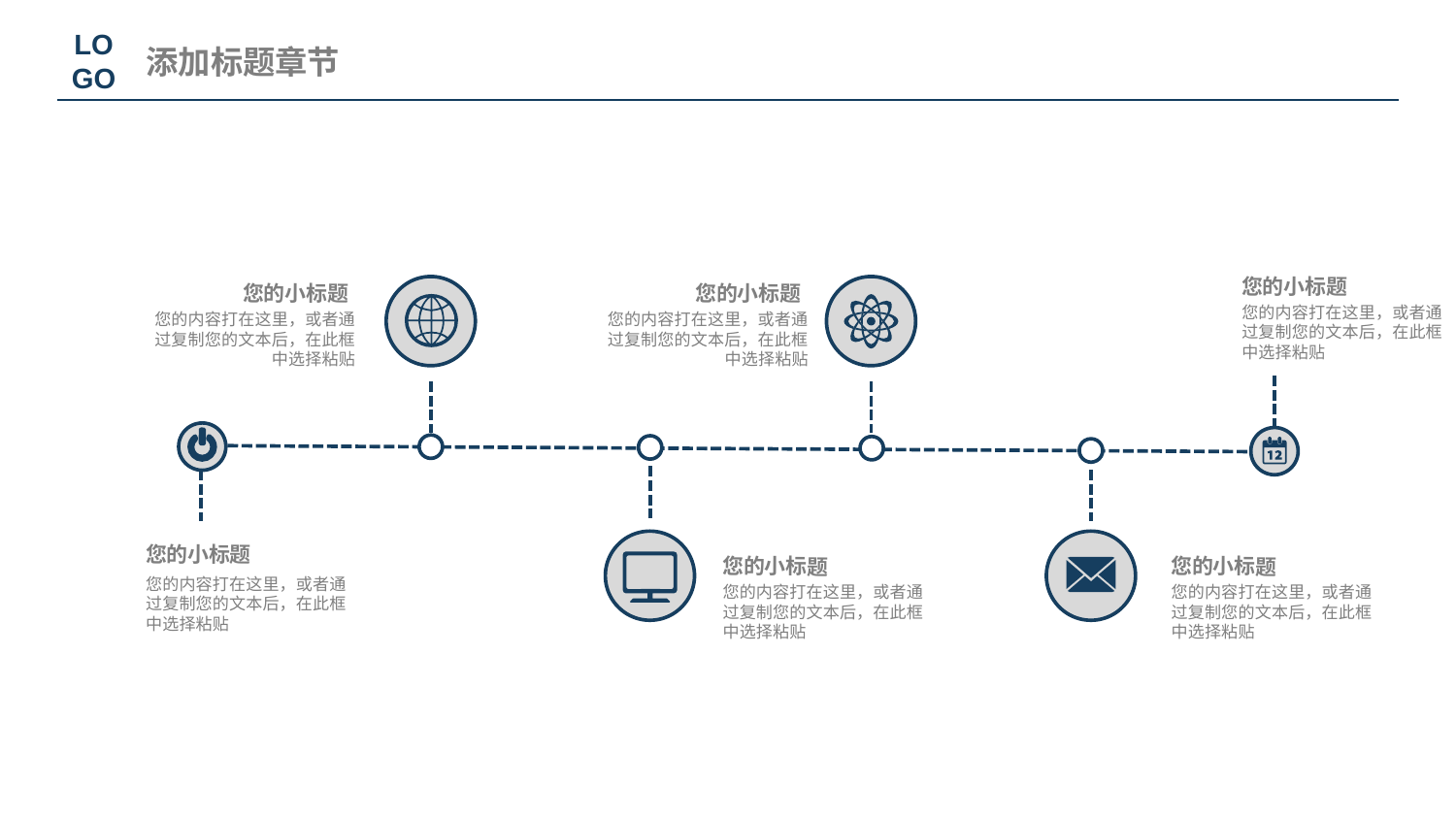

LO
GO
添加标题章节
您的小标题
您的小标题
您的小标题

您的内容打在这里，或者通过复制您的文本后，在此框中选择粘贴
您的内容打在这里，或者通过复制您的文本后，在此框中选择粘贴
您的内容打在这里，或者通过复制您的文本后，在此框中选择粘贴

您的小标题

您的小标题
您的小标题

您的内容打在这里，或者通过复制您的文本后，在此框中选择粘贴
您的内容打在这里，或者通过复制您的文本后，在此框中选择粘贴
您的内容打在这里，或者通过复制您的文本后，在此框中选择粘贴